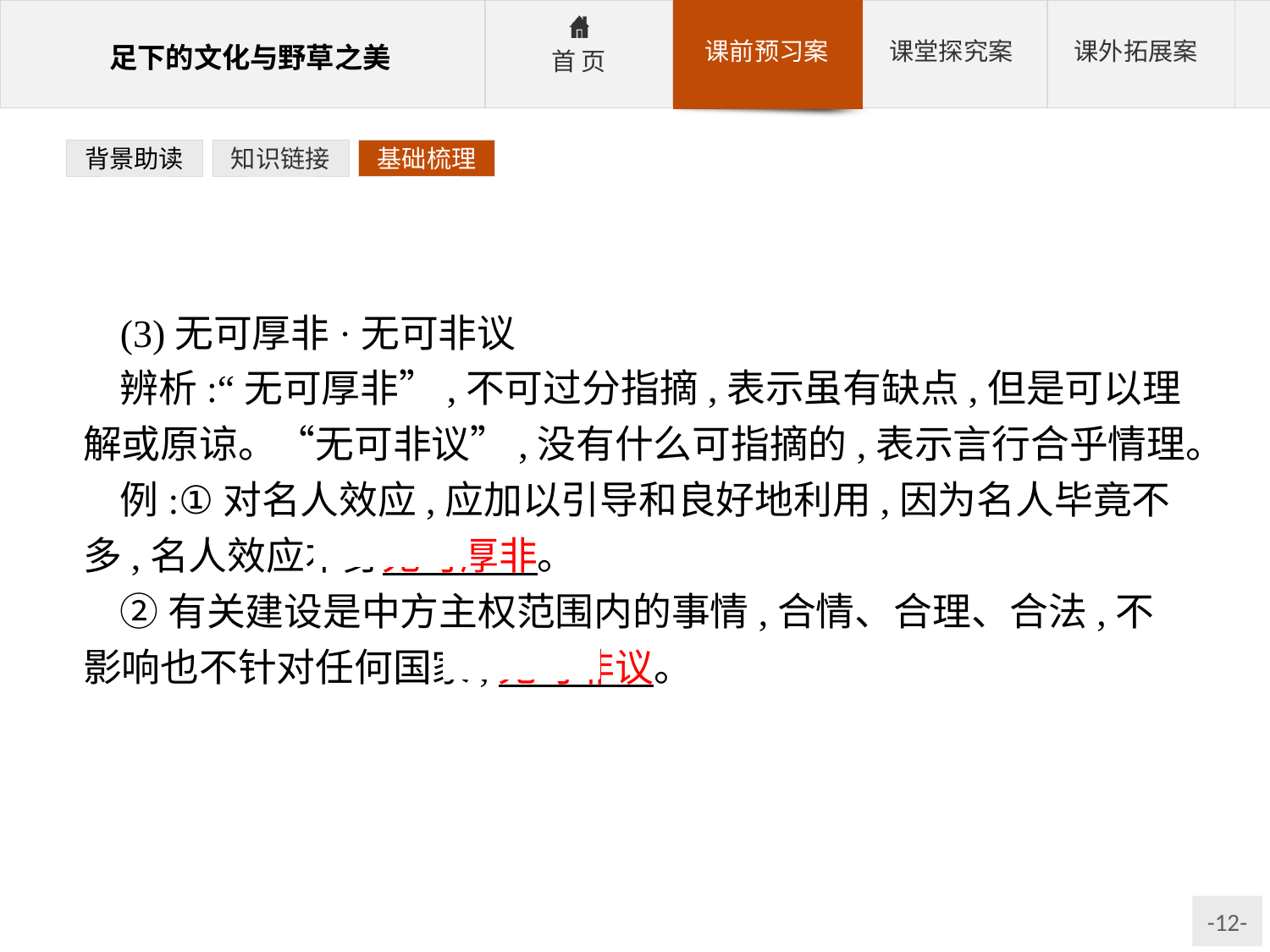

背景助读
知识链接
基础梳理
(3)无可厚非·无可非议
辨析:“无可厚非”,不可过分指摘,表示虽有缺点,但是可以理解或原谅。“无可非议”,没有什么可指摘的,表示言行合乎情理。
例:①对名人效应,应加以引导和良好地利用,因为名人毕竟不多,名人效应本身无可厚非。
②有关建设是中方主权范围内的事情,合情、合理、合法,不影响也不针对任何国家,无可非议。